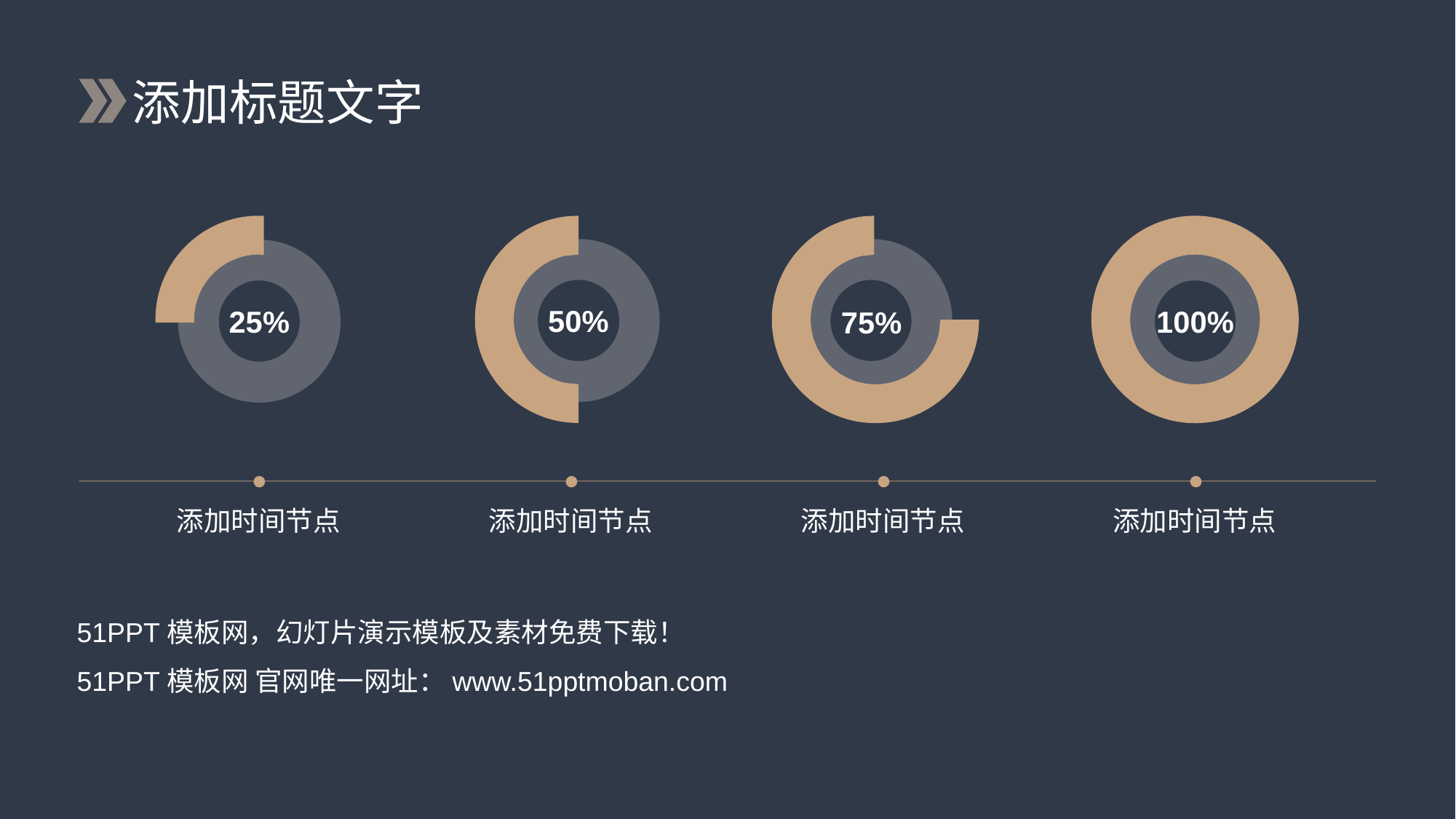

添加标题文字

50%
25%
100%
75%

添加时间节点
添加时间节点
添加时间节点
添加时间节点
51PPT模板网，幻灯片演示模板及素材免费下载！
51PPT模板网 官网唯一网址：www.51pptmoban.com